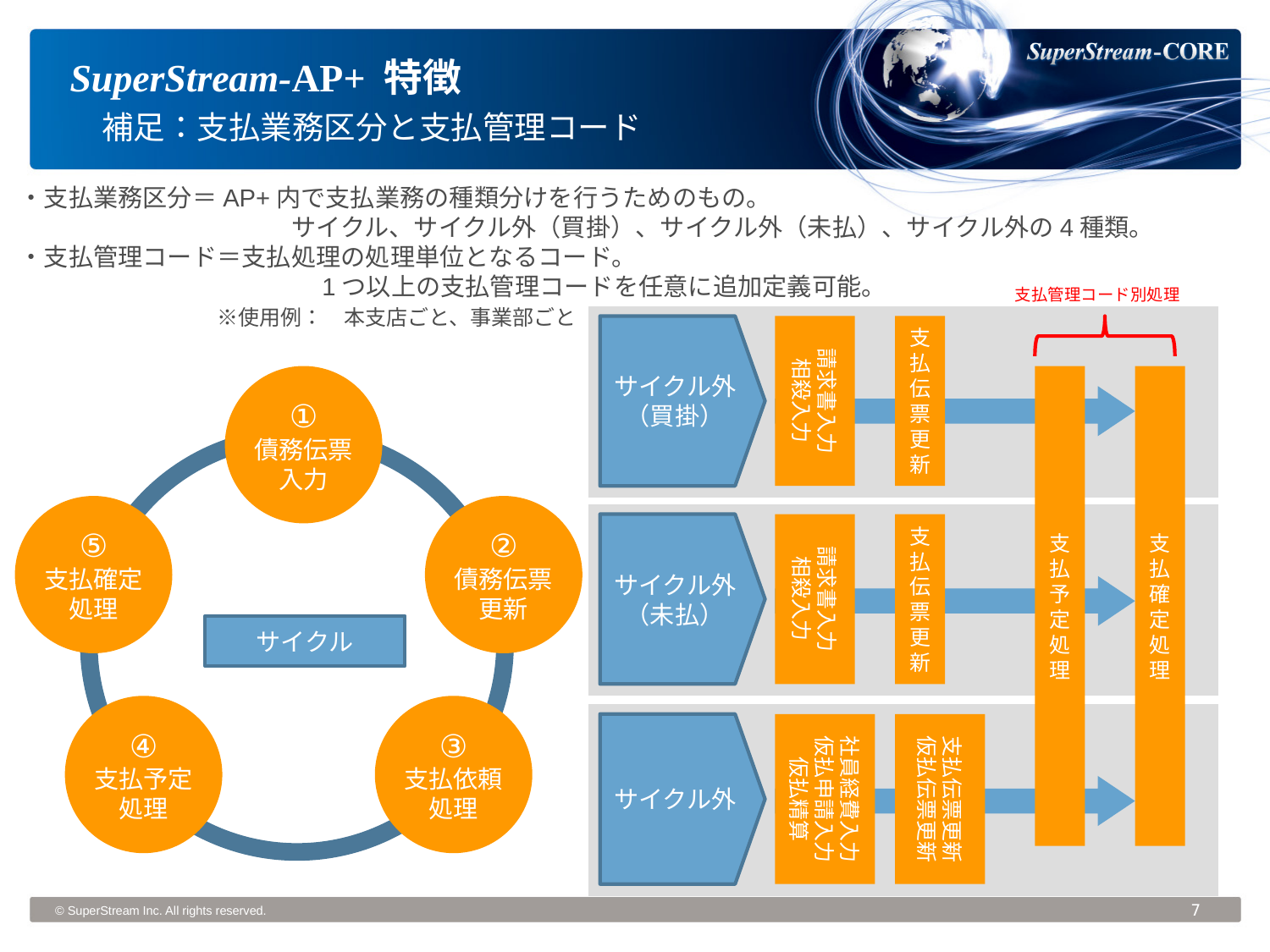

SuperStream-AP+ 特徴
　補足：支払業務区分と支払管理コード
・支払業務区分＝AP+内で支払業務の種類分けを行うためのもの。
　　　　　　　　　　　サイクル、サイクル外（買掛）、サイクル外（未払）、サイクル外の4種類。
・支払管理コード＝支払処理の処理単位となるコード。
　　　　　　　　　　　　1つ以上の支払管理コードを任意に追加定義可能。
　　　　　　　　※使用例：　本支店ごと、事業部ごと

支払管理コード別処理

サイクル外
（買掛）
請求書入力
相殺入力
支払伝票更新
支払予定処理
支払確定処理
①
債務伝票入力

⑤
支払確定
処理
②
債務伝票更新

サイクル外
（未払）
請求書入力
相殺入力
支払伝票更新
サイクル

④
支払予定
処理
③
支払依頼
処理

サイクル外
社員経費入力
仮払申請入力
仮払精算
支払伝票更新
仮払伝票更新
© SuperStream Inc. All rights reserved.
7